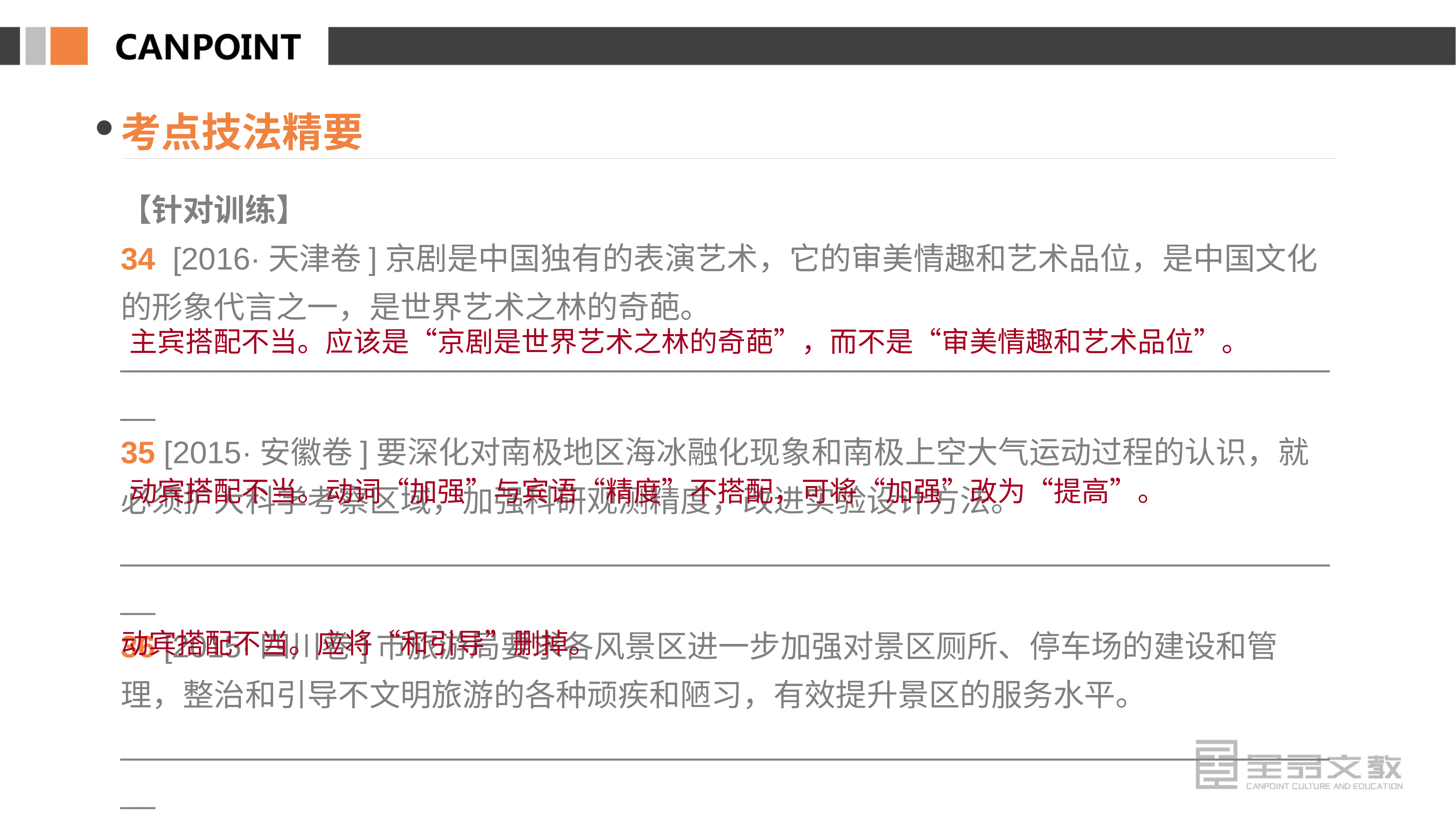

考点技法精要

【针对训练】
34  [2016·天津卷]京剧是中国独有的表演艺术，它的审美情趣和艺术品位，是中国文化的形象代言之一，是世界艺术之林的奇葩。
________________________________________________________________________
35 [2015·安徽卷]要深化对南极地区海冰融化现象和南极上空大气运动过程的认识，就必须扩大科学考察区域，加强科研观测精度，改进实验设计方法。
________________________________________________________________________
36 [2015·四川卷]市旅游局要求各风景区进一步加强对景区厕所、停车场的建设和管理，整治和引导不文明旅游的各种顽疾和陋习，有效提升景区的服务水平。
________________________________________________________________________

主宾搭配不当。应该是“京剧是世界艺术之林的奇葩”，而不是“审美情趣和艺术品位”。
动宾搭配不当。动词“加强”与宾语“精度”不搭配，可将“加强”改为“提高”。
动宾搭配不当。应将“和引导”删掉。